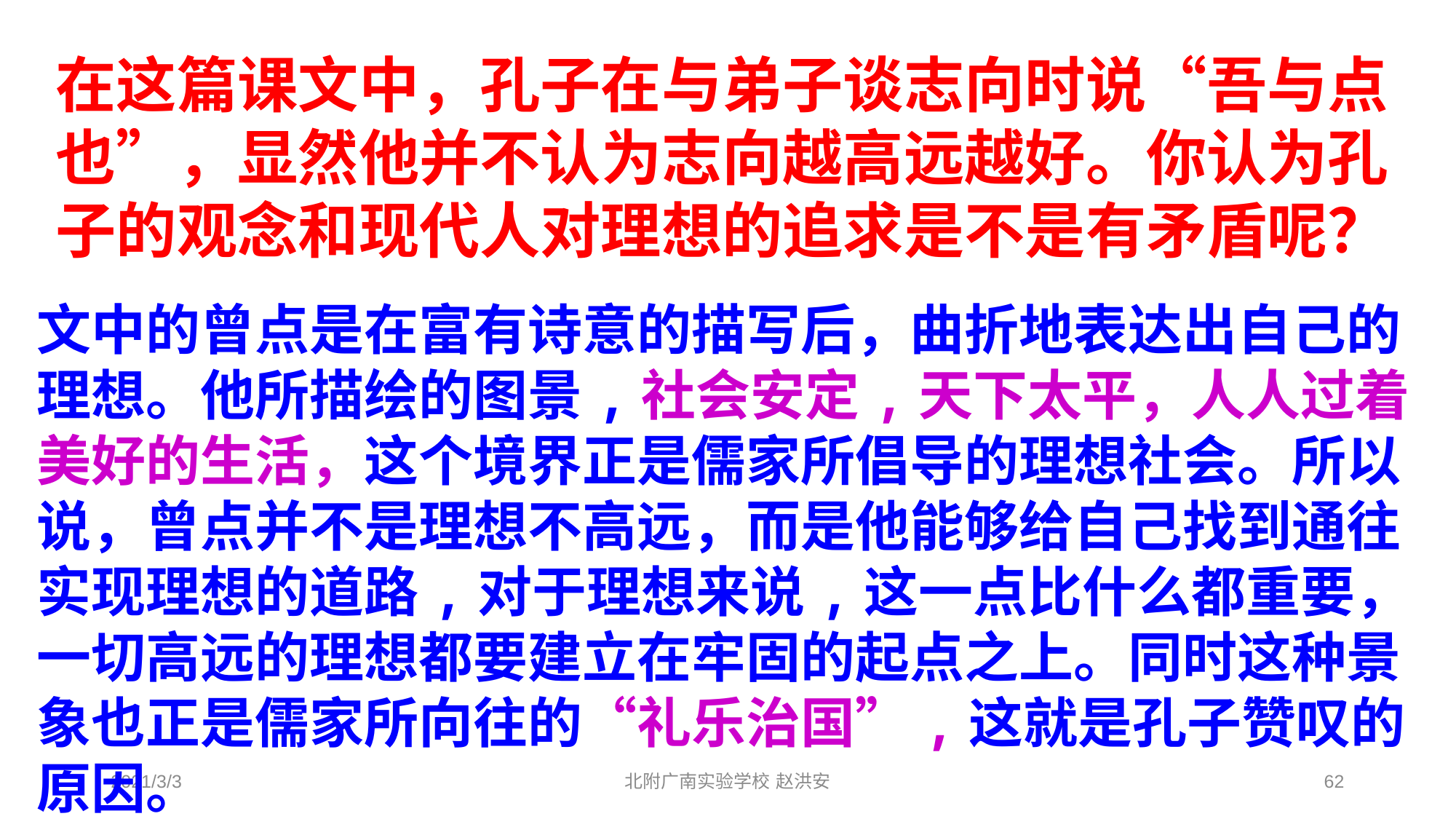

在这篇课文中，孔子在与弟子谈志向时说“吾与点也”，显然他并不认为志向越高远越好。你认为孔子的观念和现代人对理想的追求是不是有矛盾呢？
文中的曾点是在富有诗意的描写后，曲折地表达出自己的理想。他所描绘的图景,社会安定,天下太平，人人过着美好的生活，这个境界正是儒家所倡导的理想社会。所以说，曾点并不是理想不高远，而是他能够给自己找到通往实现理想的道路,对于理想来说,这一点比什么都重要，一切高远的理想都要建立在牢固的起点之上。同时这种景象也正是儒家所向往的“礼乐治国”,这就是孔子赞叹的原因。
2021/3/3
北附广南实验学校 赵洪安
62